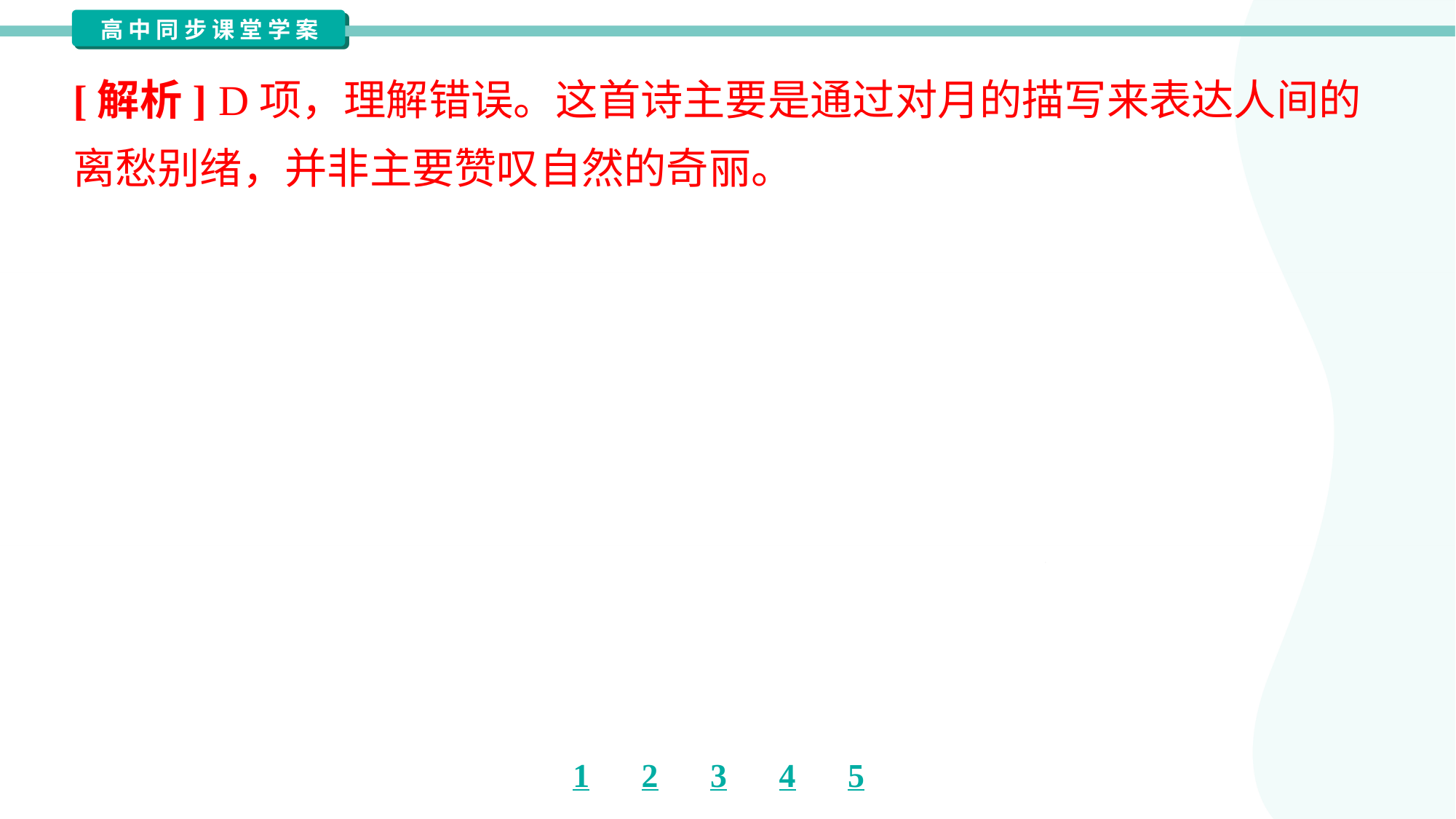

[解析] D项，理解错误。这首诗主要是通过对月的描写来表达人间的
离愁别绪，并非主要赞叹自然的奇丽。